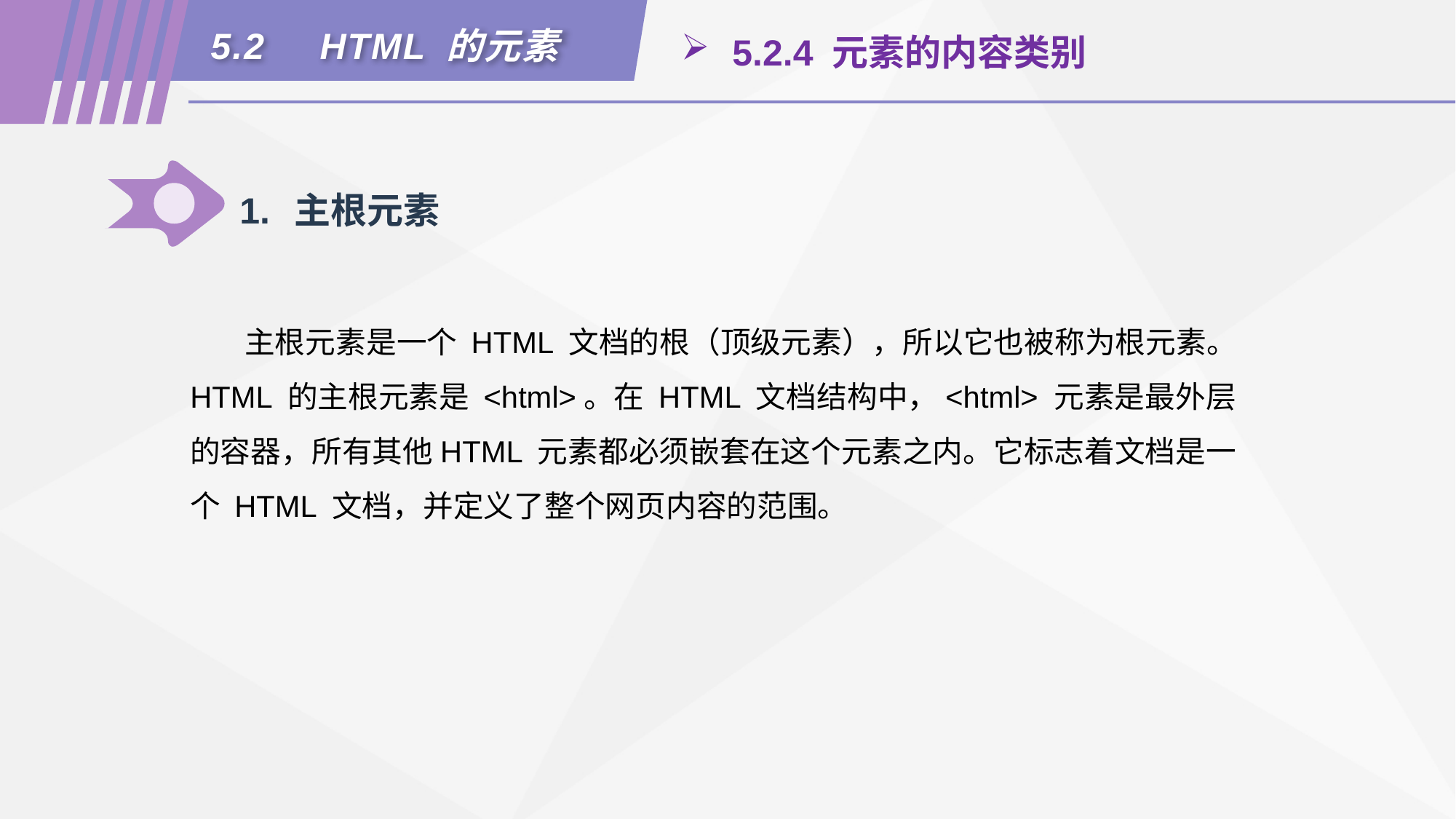

5.2	HTML 的元素
 5.2.4 元素的内容类别

1.	主根元素
主根元素是一个 HTML 文档的根（顶级元素），所以它也被称为根元素。HTML 的主根元素是 <html>。在 HTML 文档结构中，<html> 元素是最外层的容器，所有其他HTML 元素都必须嵌套在这个元素之内。它标志着文档是一个 HTML 文档，并定义了整个网页内容的范围。